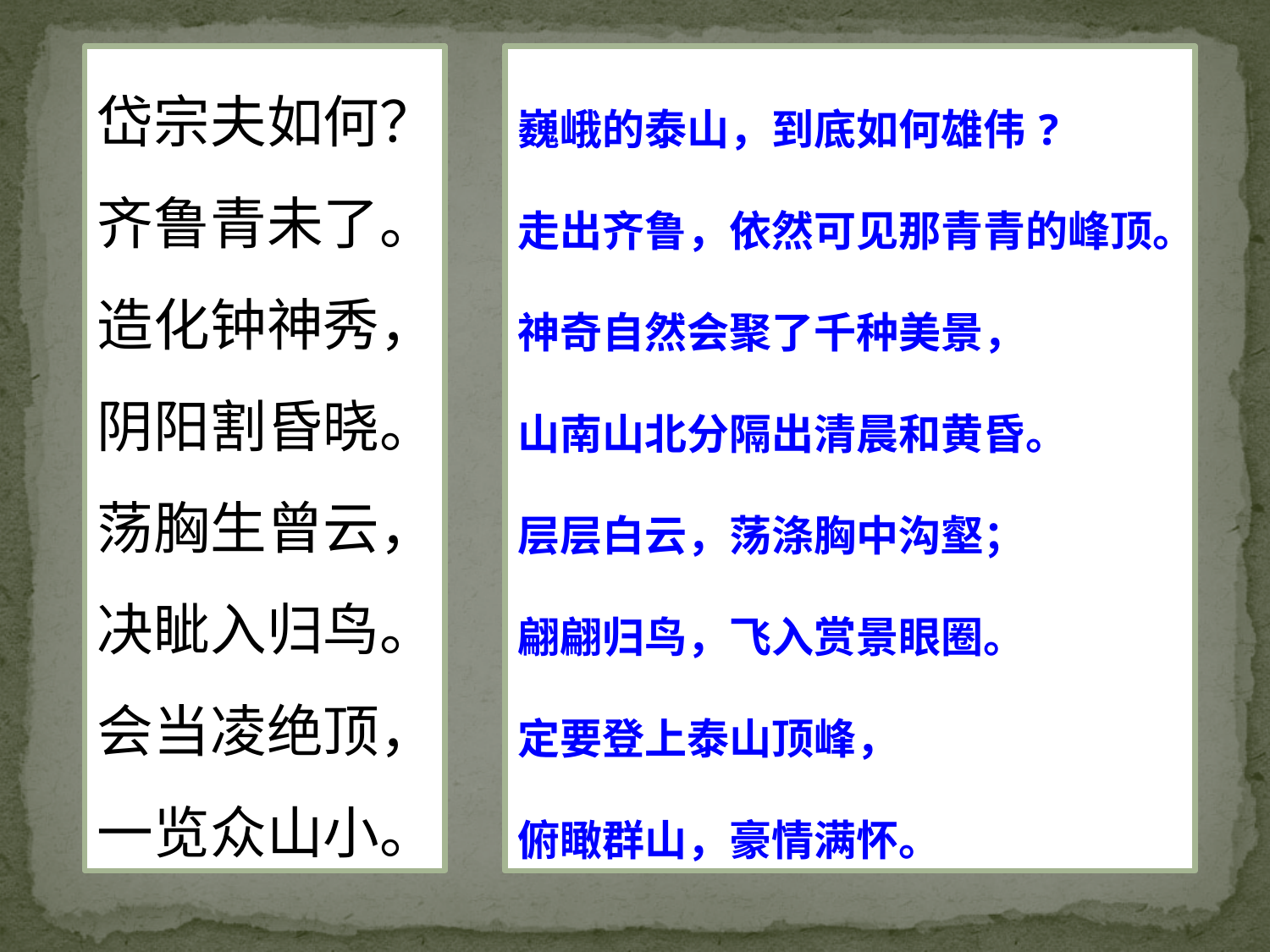

岱宗夫如何？
齐鲁青未了。
造化钟神秀，
阴阳割昏晓。
荡胸生曾云，
决眦入归鸟。
会当凌绝顶，
一览众山小。
巍峨的泰山，到底如何雄伟?
走出齐鲁，依然可见那青青的峰顶。
神奇自然会聚了千种美景，
山南山北分隔出清晨和黄昏。
层层白云，荡涤胸中沟壑；
翩翩归鸟，飞入赏景眼圈。
定要登上泰山顶峰，
俯瞰群山，豪情满怀。